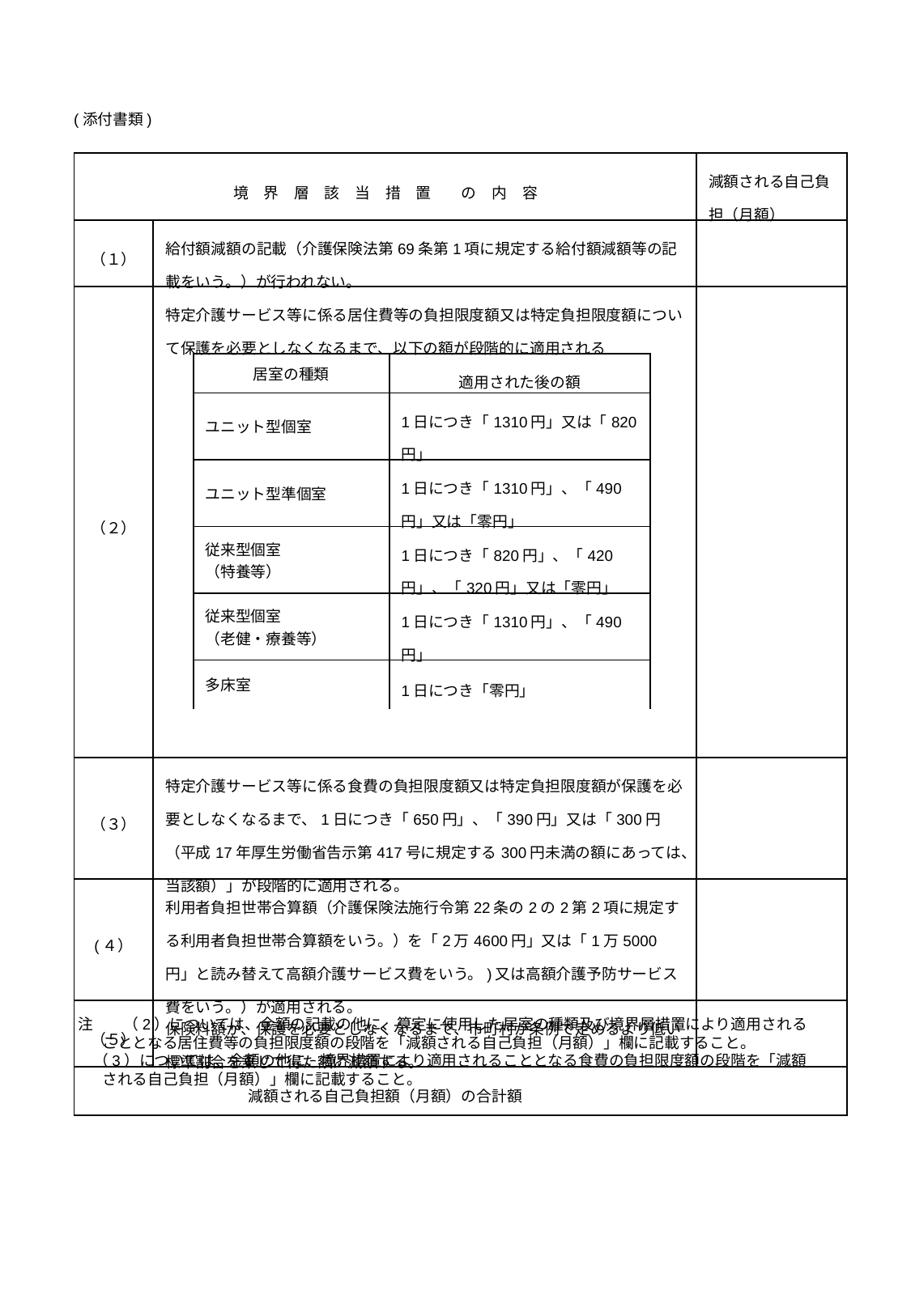

(添付書類)
| 境　界　層　該　当　措　置　　の　内　容 |  |  |  |  | 減額される自己負担（月額） |
| --- | --- | --- | --- | --- | --- |
| （１） | 給付額減額の記載（介護保険法第69条第1項に規定する給付額減額等の記載をいう。）が行われない。 |  |  |  |  |
| （２） | 特定介護サービス等に係る居住費等の負担限度額又は特定負担限度額について保護を必要としなくなるまで、以下の額が段階的に適用される |  |  |  |  |
|  |  | 居室の種類 | 適用された後の額 |  |  |
|  |  | ユニット型個室 | 1日につき「1310円」又は「820円」 |  |  |
|  |  | ユニット型準個室 | 1日につき「1310円」、「490円」又は「零円」 |  |  |
|  |  | 従来型個室 （特養等） | 1日につき「820円」、「420円」、「320円」又は「零円」 |  |  |
|  |  | 従来型個室 （老健・療養等） | 1日につき「1310円」、「490円」 |  |  |
|  |  | 多床室 | 1日につき「零円」 |  |  |
|  |  |  |  |  |  |
| （３） | 特定介護サービス等に係る食費の負担限度額又は特定負担限度額が保護を必要としなくなるまで、1日につき「650円」、「390円」又は「300円（平成17年厚生労働省告示第417号に規定する300円未満の額にあっては、当該額）」が段階的に適用される。 |  |  |  |  |
| (４） | 利用者負担世帯合算額（介護保険法施行令第22条の2の2第2項に規定する利用者負担世帯合算額をいう。）を「2万4600円」又は「1万5000円」と読み替えて高額介護サービス費をいう。)又は高額介護予防サービス費をいう。）が適用される。 |  |  |  |  |
| （５） | 保険料額が、保護を必要としなくなるまで、市町村が条例で定めるより低い標準割合を乗じて得た額に減額する。 |  |  |  |  |
| 減額される自己負担額（月額）の合計額 |  |  |  |  |  |
注　　（2）については、金額の記載の他に、算定に使用した居室の種類及び境界層措置により適用されることとなる居住費等の負担限度額の段階を「減額される自己負担（月額）」欄に記載すること。
　（3）については、金額の他に、境界措置により適用されることとなる食費の負担限度額の段階を「減額される自己負担（月額）」欄に記載すること。